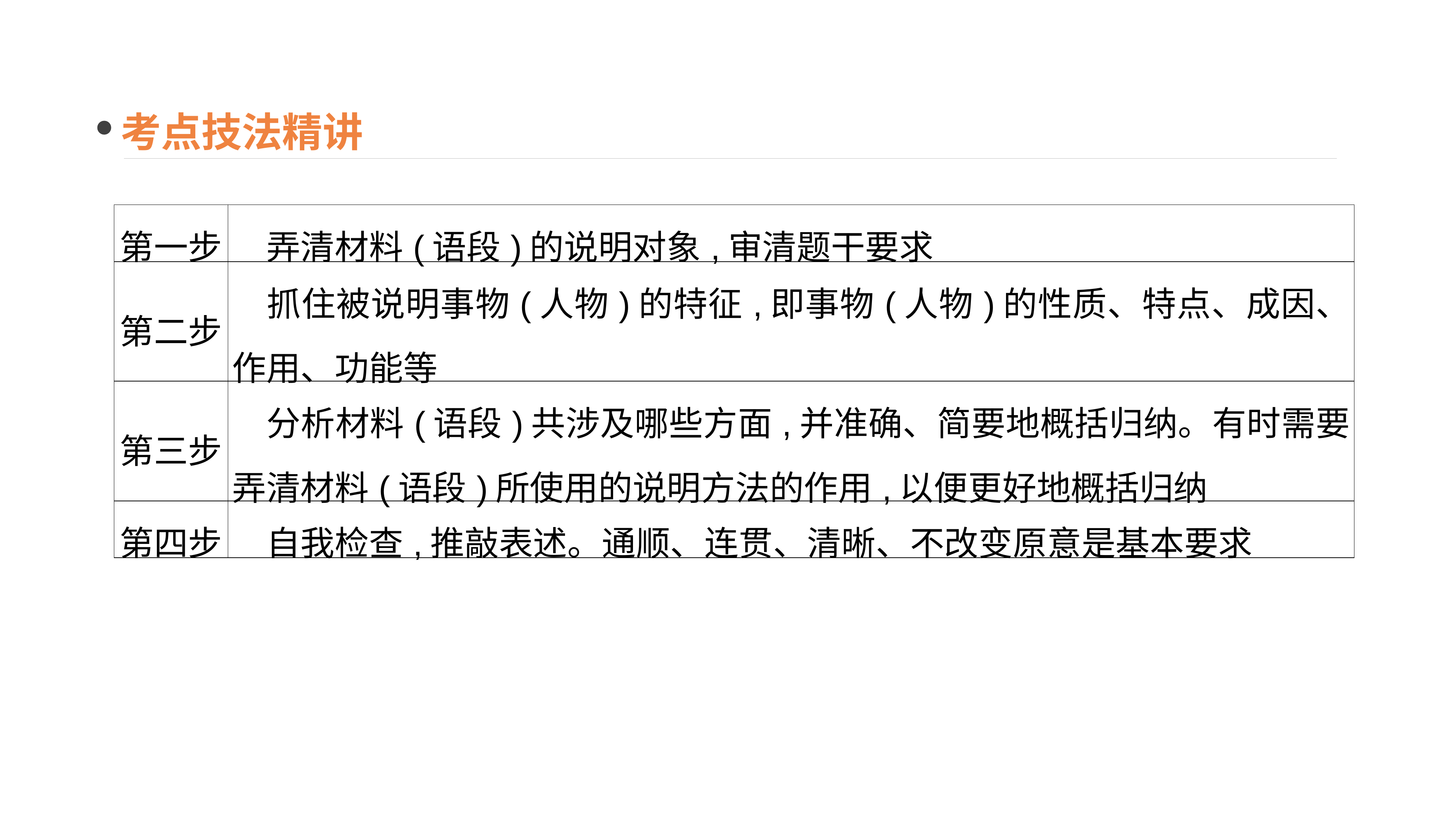

考点技法精讲

| 第一步 | 弄清材料(语段)的说明对象,审清题干要求 |
| --- | --- |
| 第二步 | 抓住被说明事物(人物)的特征,即事物(人物)的性质、特点、成因、作用、功能等 |
| 第三步 | 分析材料(语段)共涉及哪些方面,并准确、简要地概括归纳。有时需要弄清材料(语段)所使用的说明方法的作用,以便更好地概括归纳 |
| 第四步 | 自我检查,推敲表述。通顺、连贯、清晰、不改变原意是基本要求 |